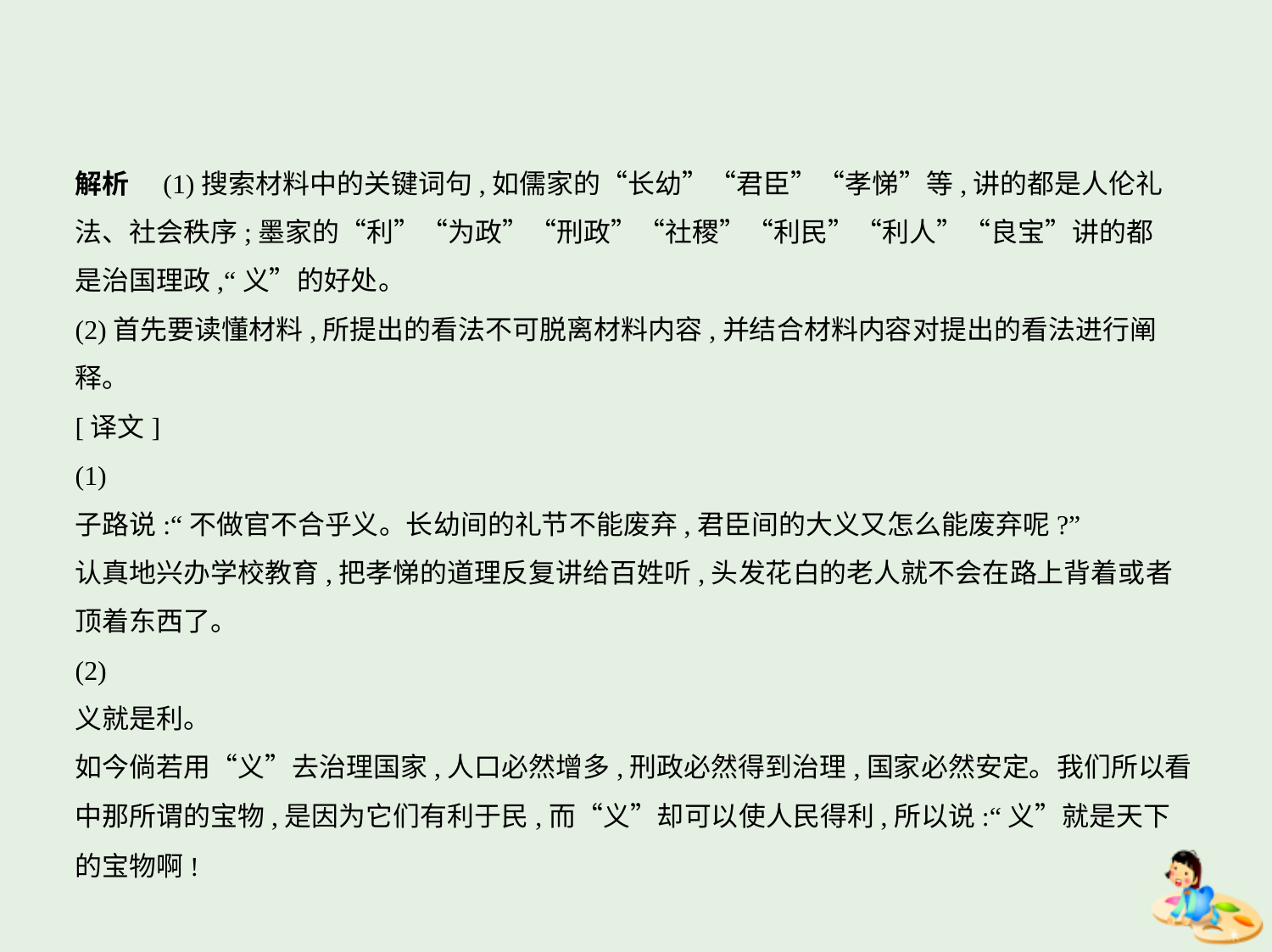

解析　(1)搜索材料中的关键词句,如儒家的“长幼”“君臣”“孝悌”等,讲的都是人伦礼
法、社会秩序;墨家的“利”“为政”“刑政”“社稷”“利民”“利人”“良宝”讲的都
是治国理政,“义”的好处。
(2)首先要读懂材料,所提出的看法不可脱离材料内容,并结合材料内容对提出的看法进行阐
释。
[译文]
(1)
子路说:“不做官不合乎义。长幼间的礼节不能废弃,君臣间的大义又怎么能废弃呢?”
认真地兴办学校教育,把孝悌的道理反复讲给百姓听,头发花白的老人就不会在路上背着或者
顶着东西了。
(2)
义就是利。
如今倘若用“义”去治理国家,人口必然增多,刑政必然得到治理,国家必然安定。我们所以看
中那所谓的宝物,是因为它们有利于民,而“义”却可以使人民得利,所以说:“义”就是天下
的宝物啊!